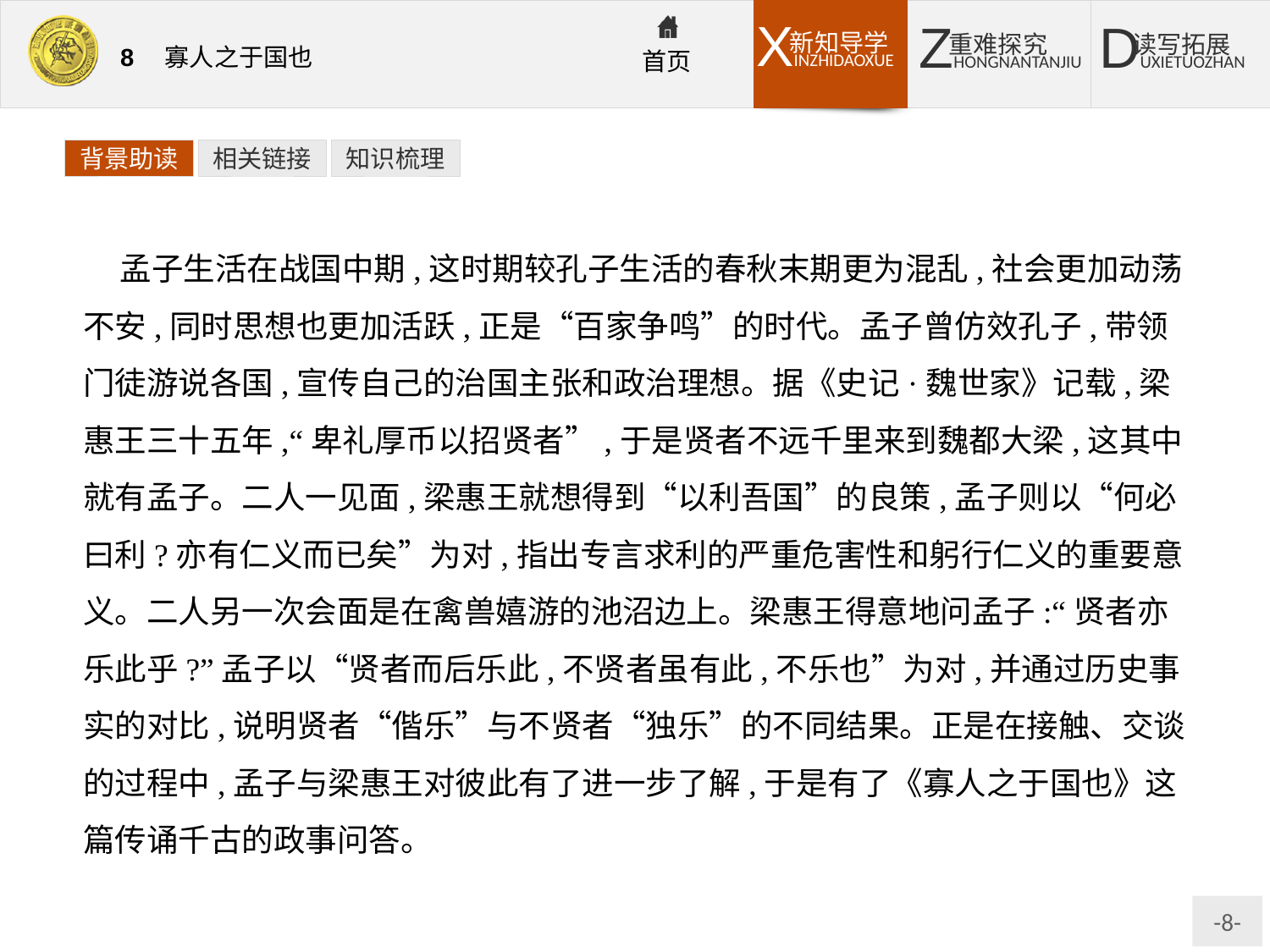

背景助读
相关链接
知识梳理
孟子生活在战国中期,这时期较孔子生活的春秋末期更为混乱,社会更加动荡不安,同时思想也更加活跃,正是“百家争鸣”的时代。孟子曾仿效孔子,带领门徒游说各国,宣传自己的治国主张和政治理想。据《史记·魏世家》记载,梁惠王三十五年,“卑礼厚币以招贤者”,于是贤者不远千里来到魏都大梁,这其中就有孟子。二人一见面,梁惠王就想得到“以利吾国”的良策,孟子则以“何必曰利?亦有仁义而已矣”为对,指出专言求利的严重危害性和躬行仁义的重要意义。二人另一次会面是在禽兽嬉游的池沼边上。梁惠王得意地问孟子:“贤者亦乐此乎?”孟子以“贤者而后乐此,不贤者虽有此,不乐也”为对,并通过历史事实的对比,说明贤者“偕乐”与不贤者“独乐”的不同结果。正是在接触、交谈的过程中,孟子与梁惠王对彼此有了进一步了解,于是有了《寡人之于国也》这篇传诵千古的政事问答。